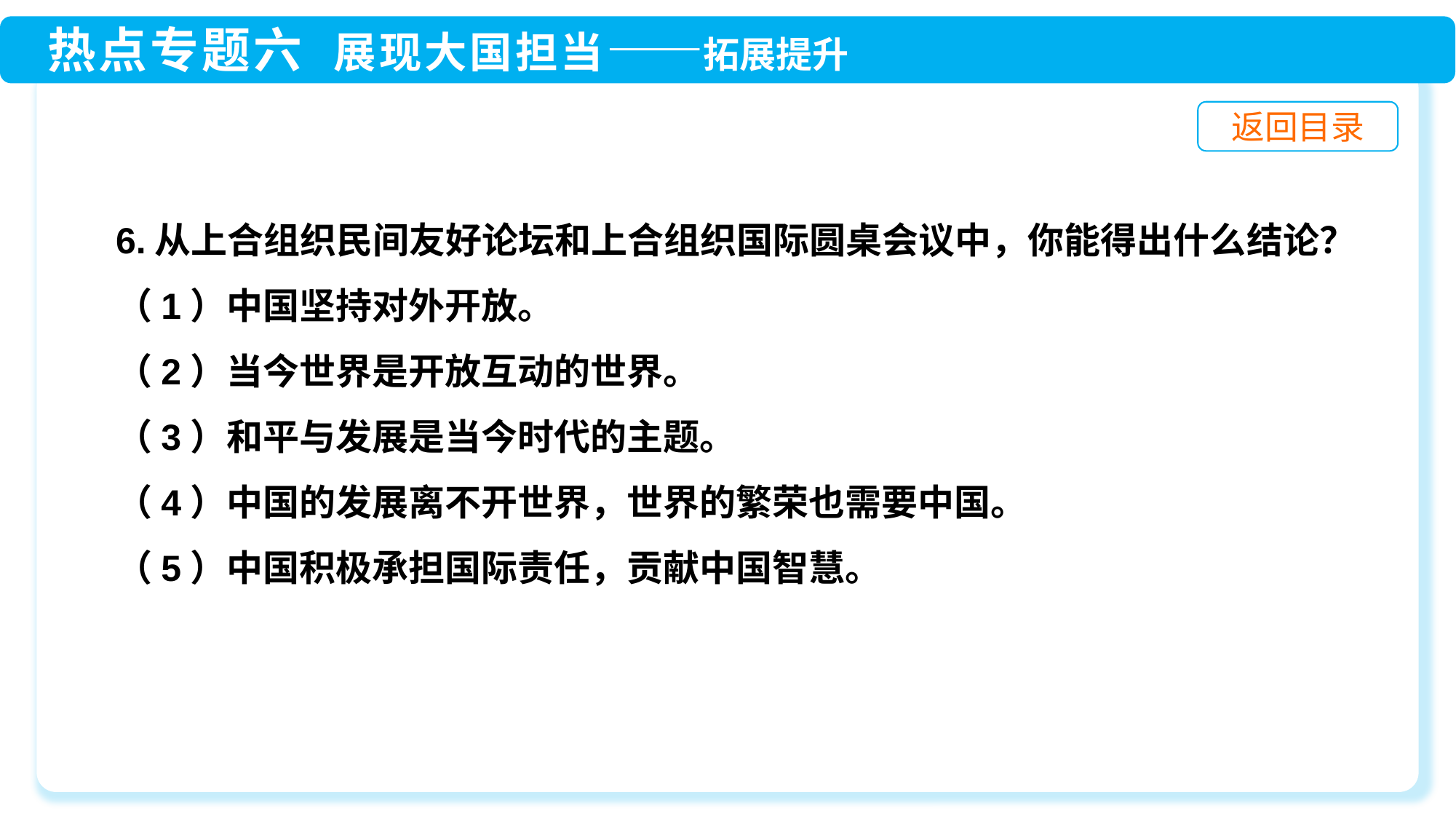

6.从上合组织民间友好论坛和上合组织国际圆桌会议中，你能得出什么结论？
（1）中国坚持对外开放。
（2）当今世界是开放互动的世界。
（3）和平与发展是当今时代的主题。
（4）中国的发展离不开世界，世界的繁荣也需要中国。
（5）中国积极承担国际责任，贡献中国智慧。